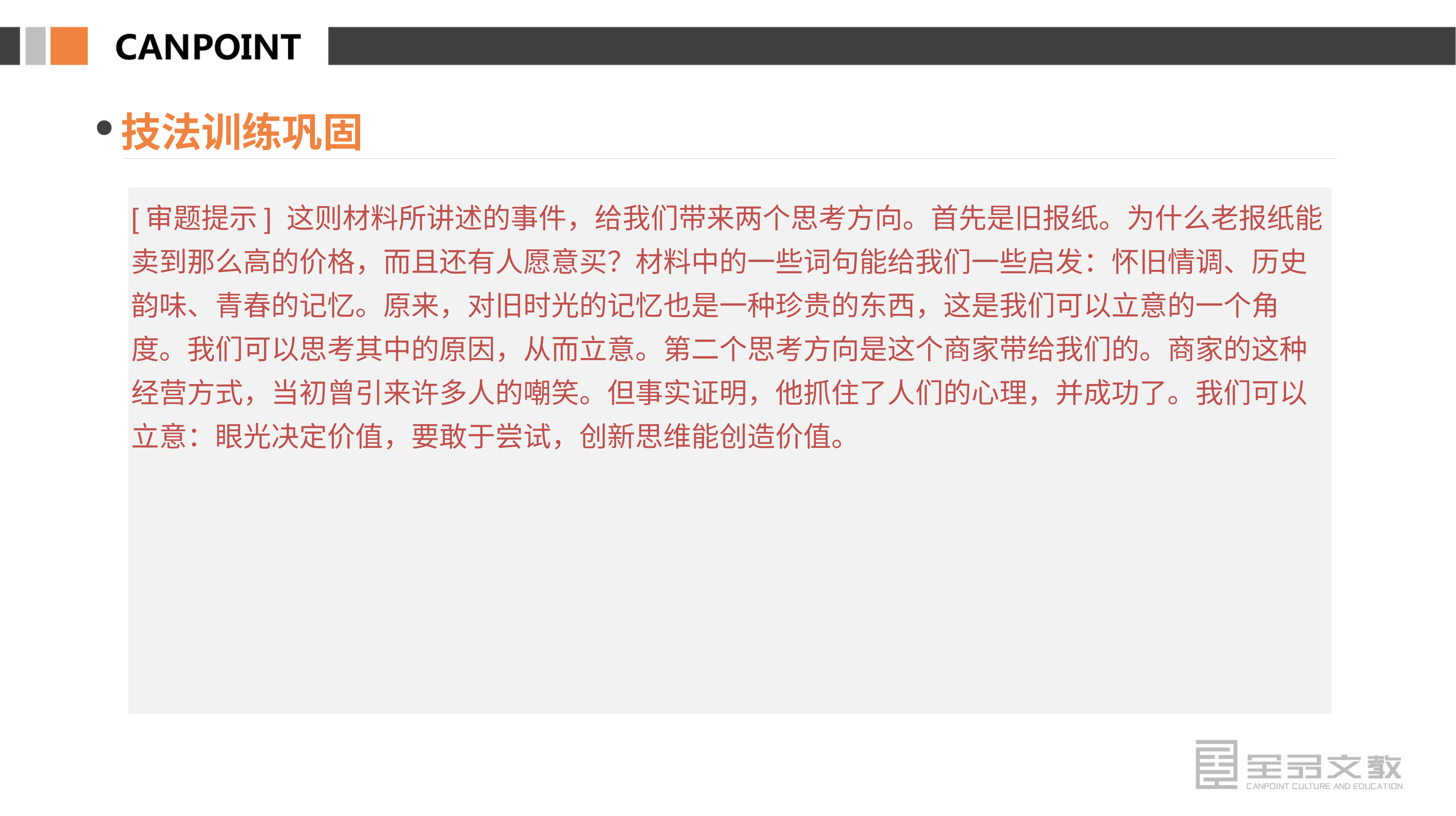

技法训练巩固

[审题提示] 这则材料所讲述的事件，给我们带来两个思考方向。首先是旧报纸。为什么老报纸能卖到那么高的价格，而且还有人愿意买？材料中的一些词句能给我们一些启发：怀旧情调、历史韵味、青春的记忆。原来，对旧时光的记忆也是一种珍贵的东西，这是我们可以立意的一个角度。我们可以思考其中的原因，从而立意。第二个思考方向是这个商家带给我们的。商家的这种经营方式，当初曾引来许多人的嘲笑。但事实证明，他抓住了人们的心理，并成功了。我们可以立意：眼光决定价值，要敢于尝试，创新思维能创造价值。